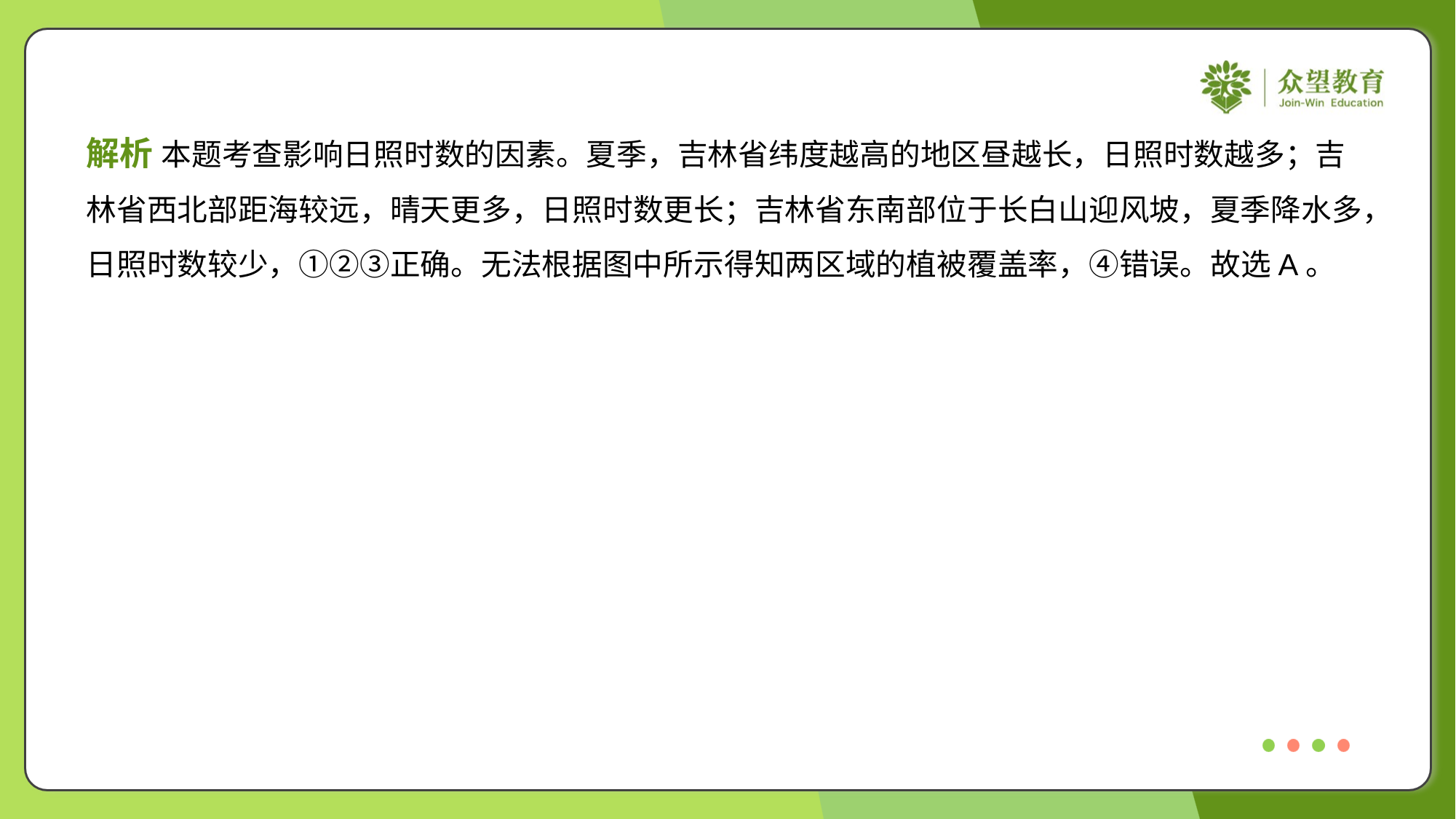

解析 本题考查影响日照时数的因素。夏季，吉林省纬度越高的地区昼越长，日照时数越多；吉
林省西北部距海较远，晴天更多，日照时数更长；吉林省东南部位于长白山迎风坡，夏季降水多，
日照时数较少，①②③正确。无法根据图中所示得知两区域的植被覆盖率，④错误。故选A。